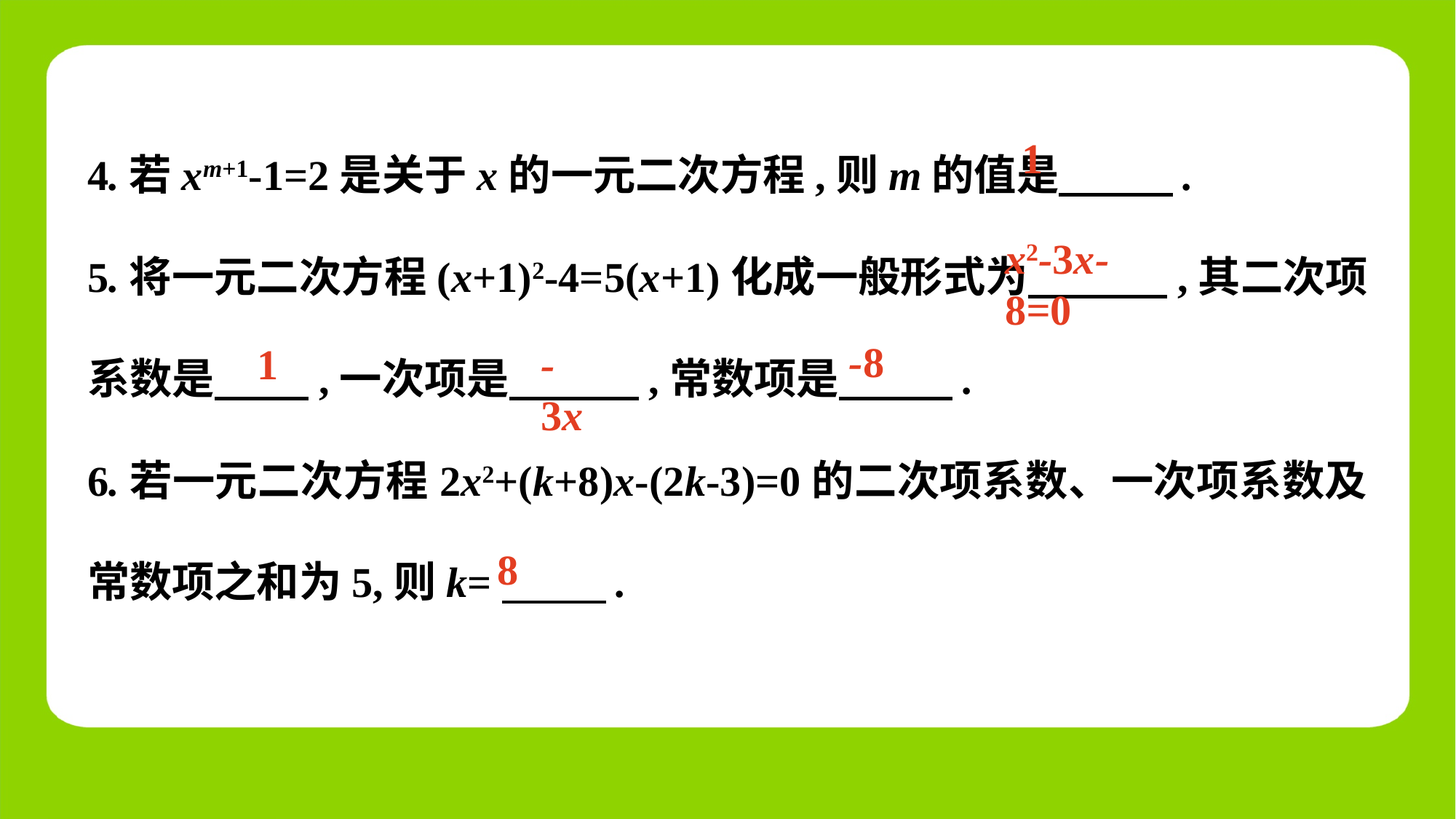

4.若xm+1-1=2是关于x的一元二次方程,则m的值是　   　.
5.将一元二次方程(x+1)2-4=5(x+1)化成一般形式为　          ,其二次项系数是　 　,一次项是　         ,常数项是　   　.
6.若一元二次方程2x2+(k+8)x-(2k-3)=0的二次项系数、一次项系数及常数项之和为5,则k=　  　.
1
x2-3x-8=0
-8
1
-3x
8